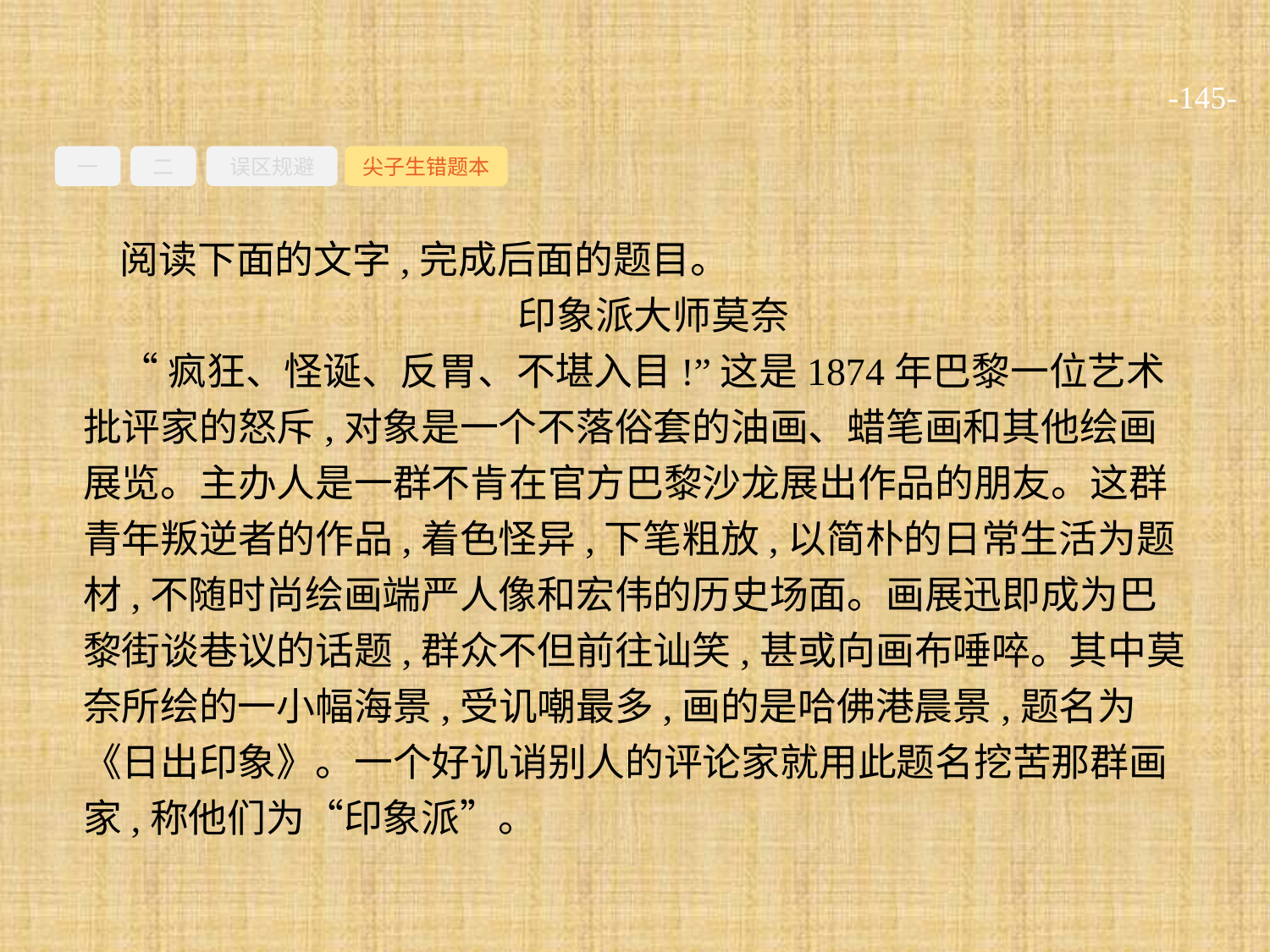

-145-
一
二
误区规避
尖子生错题本
阅读下面的文字,完成后面的题目。
印象派大师莫奈
“疯狂、怪诞、反胃、不堪入目!”这是1874年巴黎一位艺术批评家的怒斥,对象是一个不落俗套的油画、蜡笔画和其他绘画展览。主办人是一群不肯在官方巴黎沙龙展出作品的朋友。这群青年叛逆者的作品,着色怪异,下笔粗放,以简朴的日常生活为题材,不随时尚绘画端严人像和宏伟的历史场面。画展迅即成为巴黎街谈巷议的话题,群众不但前往讪笑,甚或向画布唾啐。其中莫奈所绘的一小幅海景,受讥嘲最多,画的是哈佛港晨景,题名为《日出印象》。一个好讥诮别人的评论家就用此题名挖苦那群画家,称他们为“印象派”。